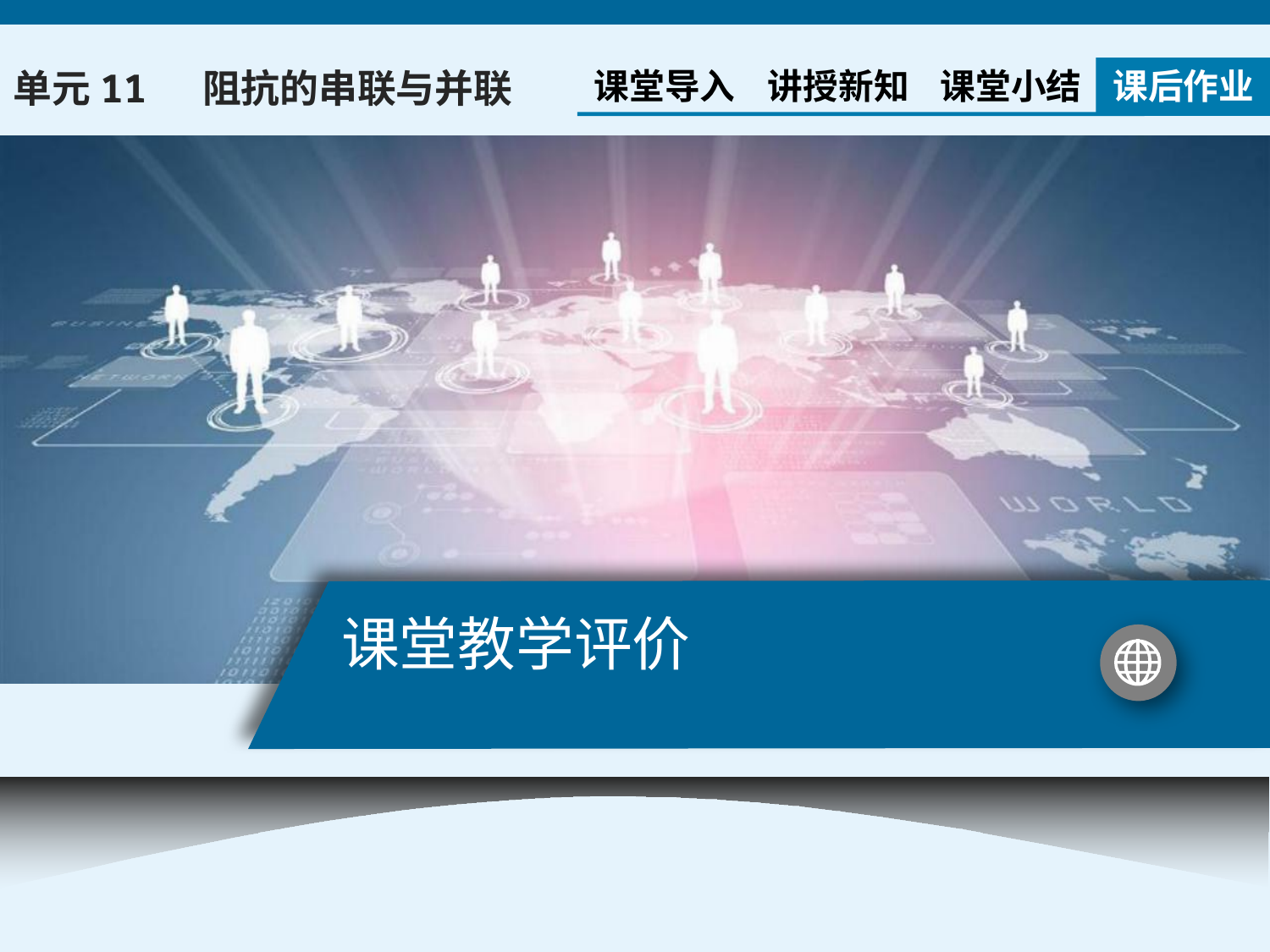

课堂导入
讲授新知
课堂小结
课后作业
单元11  阻抗的串联与并联
# 课堂教学评价